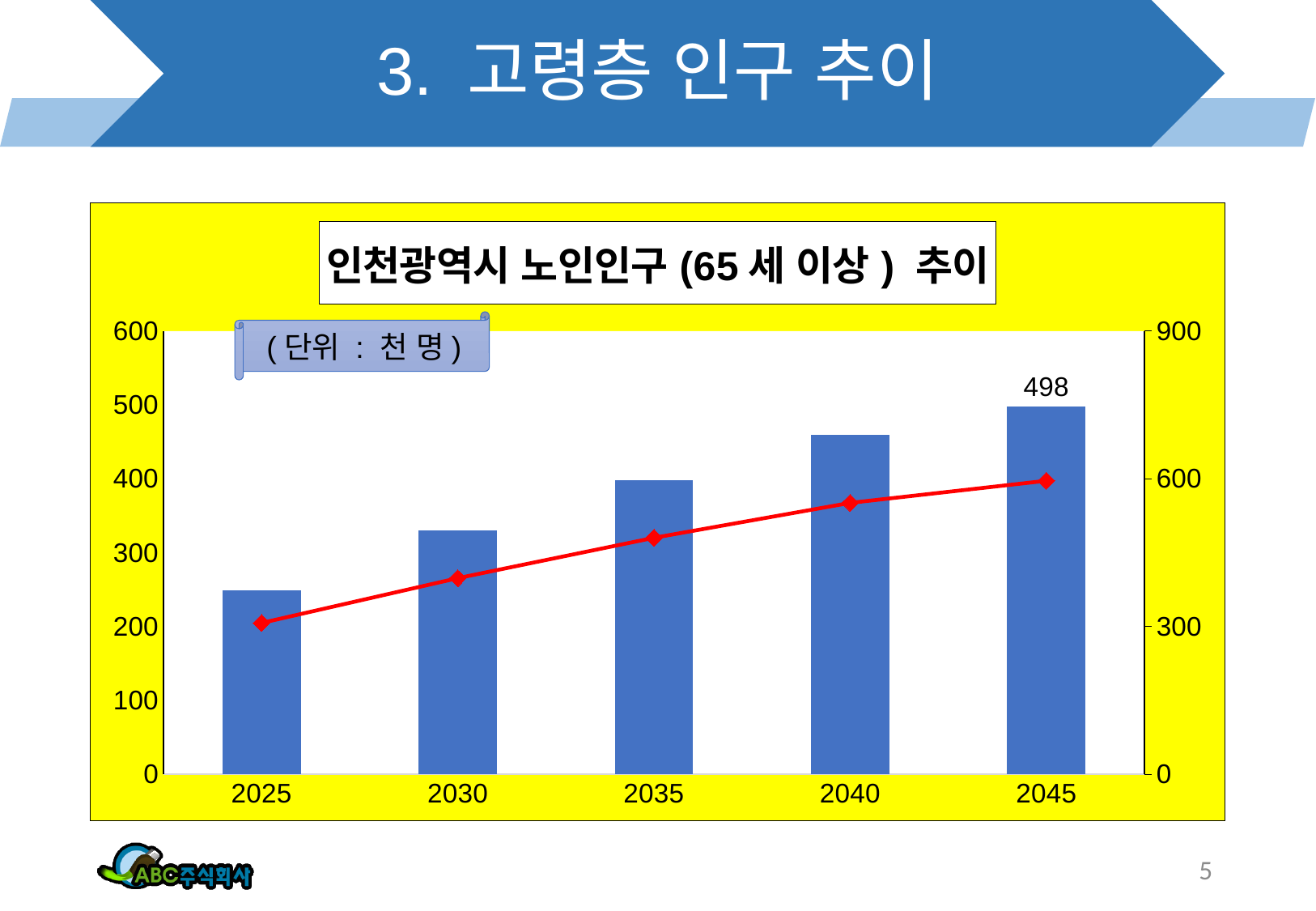

# 3. 고령층 인구 추이

### Chart: 인천광역시 노인인구(65세 이상) 추이

| Category | 남성 | 여성 |
|---|---|---|
| 2025 | 249.0 | 307.0 |
| 2030 | 330.0 | 398.0 |
| 2035 | 398.0 | 480.0 |
| 2040 | 459.0 | 551.0 |
| 2045 | 498.0 | 596.0 |
(단위 : 천 명)
5